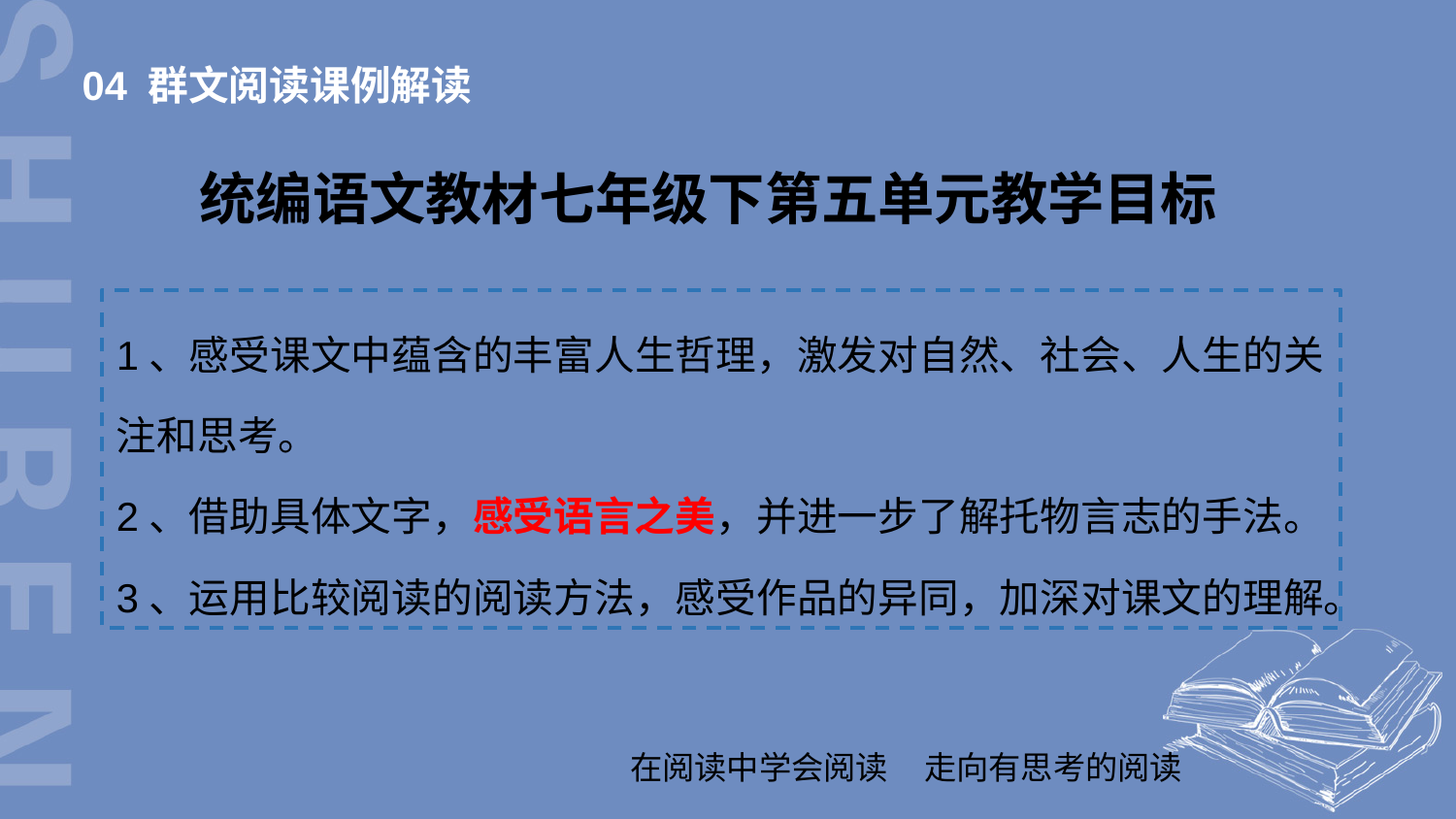

04 群文阅读课例解读
统编语文教材七年级下第五单元教学目标

1、感受课文中蕴含的丰富人生哲理，激发对自然、社会、人生的关注和思考。
2、借助具体文字，感受语言之美，并进一步了解托物言志的手法。
3、运用比较阅读的阅读方法，感受作品的异同，加深对课文的理解。